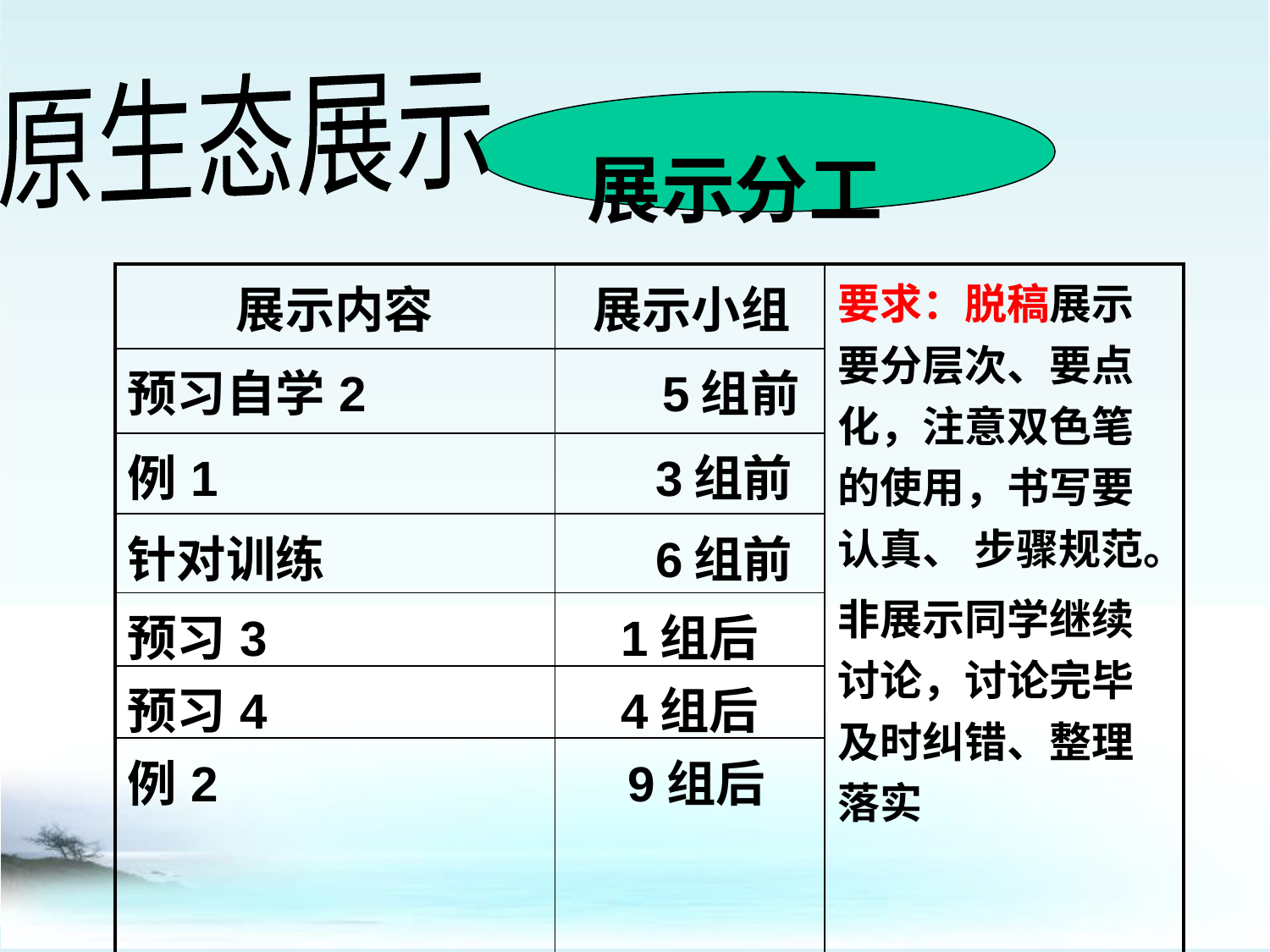

原生态展示

展示分工
| 展示内容 | 展示小组 | 要求：脱稿展示要分层次、要点化，注意双色笔的使用，书写要认真、 步骤规范。 非展示同学继续讨论，讨论完毕及时纠错、整理落实 |
| --- | --- | --- |
| 预习自学2 | 5组前 |  |
| 例1 | 3组前 |  |
| 针对训练 | 6组前 |  |
| 预习3 | 1组后 |  |
| 预习4 | 4组后 |  |
| 例2 | 9组后 |  |